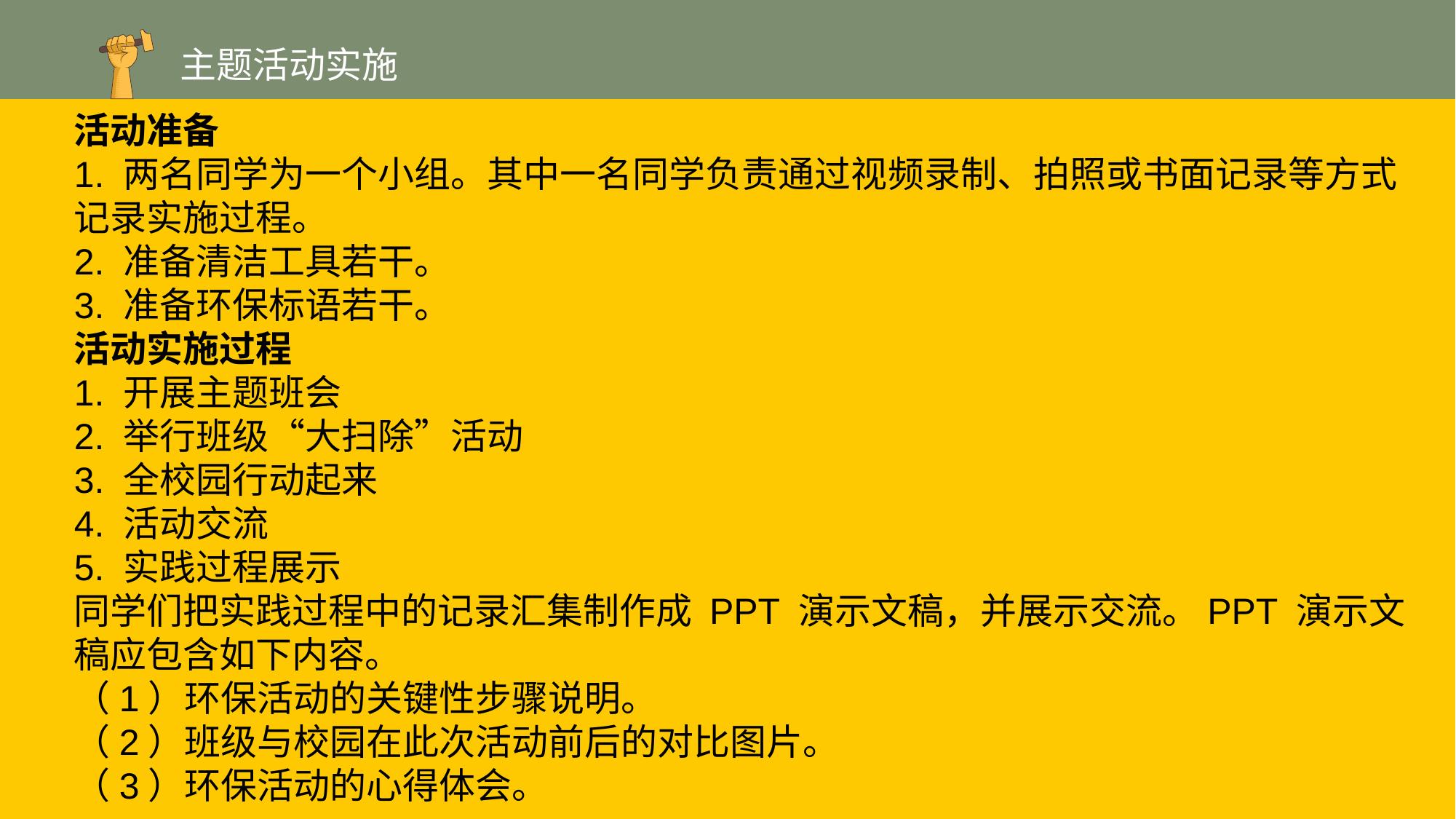

主题活动实施

活动准备
1. 两名同学为一个小组。其中一名同学负责通过视频录制、拍照或书面记录等方式记录实施过程。
2. 准备清洁工具若干。
3. 准备环保标语若干。
活动实施过程
1. 开展主题班会
2. 举行班级“大扫除”活动
3. 全校园行动起来
4. 活动交流
5. 实践过程展示
同学们把实践过程中的记录汇集制作成 PPT 演示文稿，并展示交流。PPT 演示文稿应包含如下内容。
（1）环保活动的关键性步骤说明。
（2）班级与校园在此次活动前后的对比图片。
（3）环保活动的心得体会。